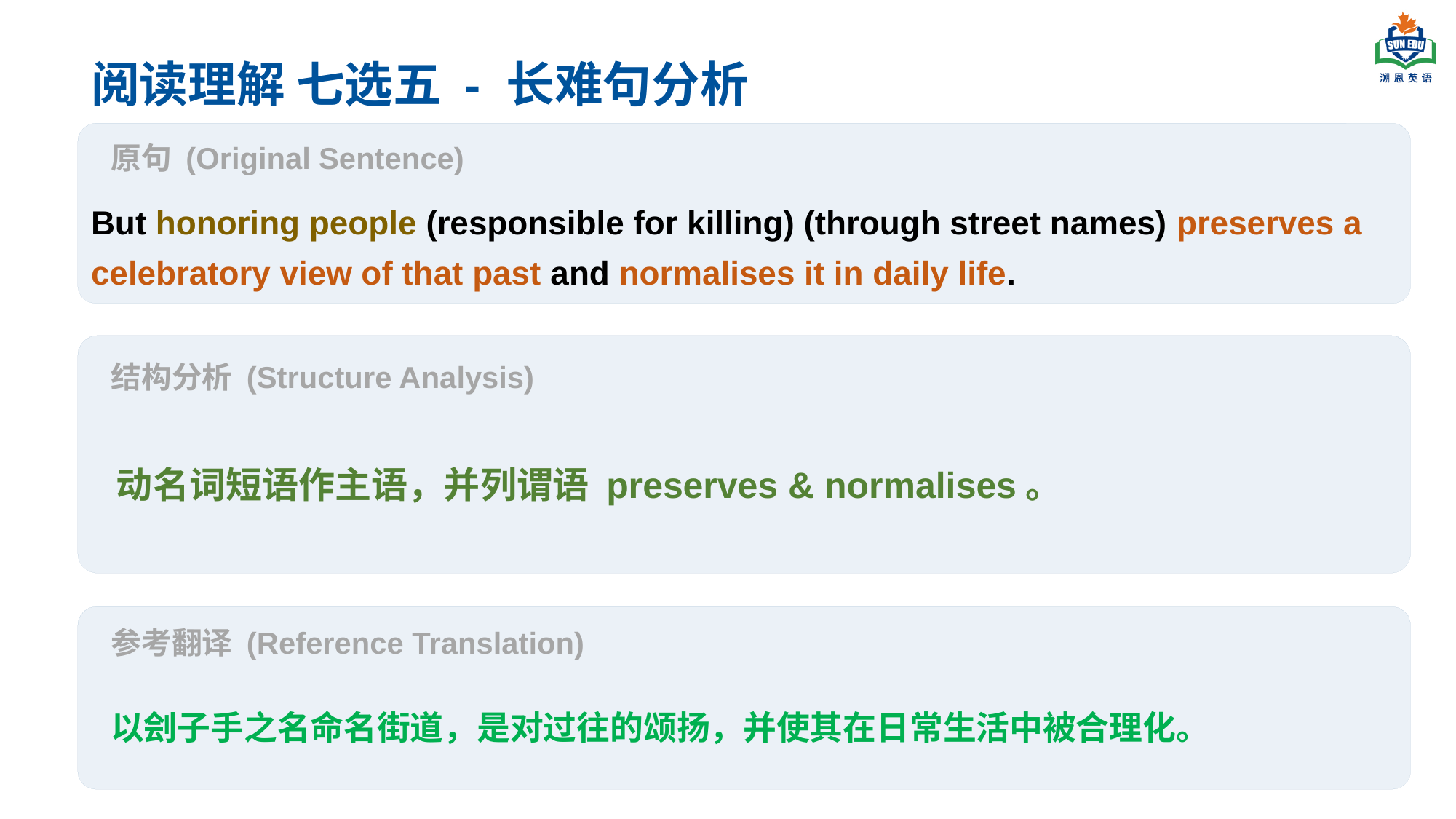

阅读理解 七选五 - 长难句分析

原句 (Original Sentence)
But honoring people (responsible for killing) (through street names) preserves a celebratory view of that past and normalises it in daily life.

结构分析 (Structure Analysis)
动名词短语作主语，并列谓语 preserves & normalises。

参考翻译 (Reference Translation)
以刽子手之名命名街道，是对过往的颂扬，并使其在日常生活中被合理化。